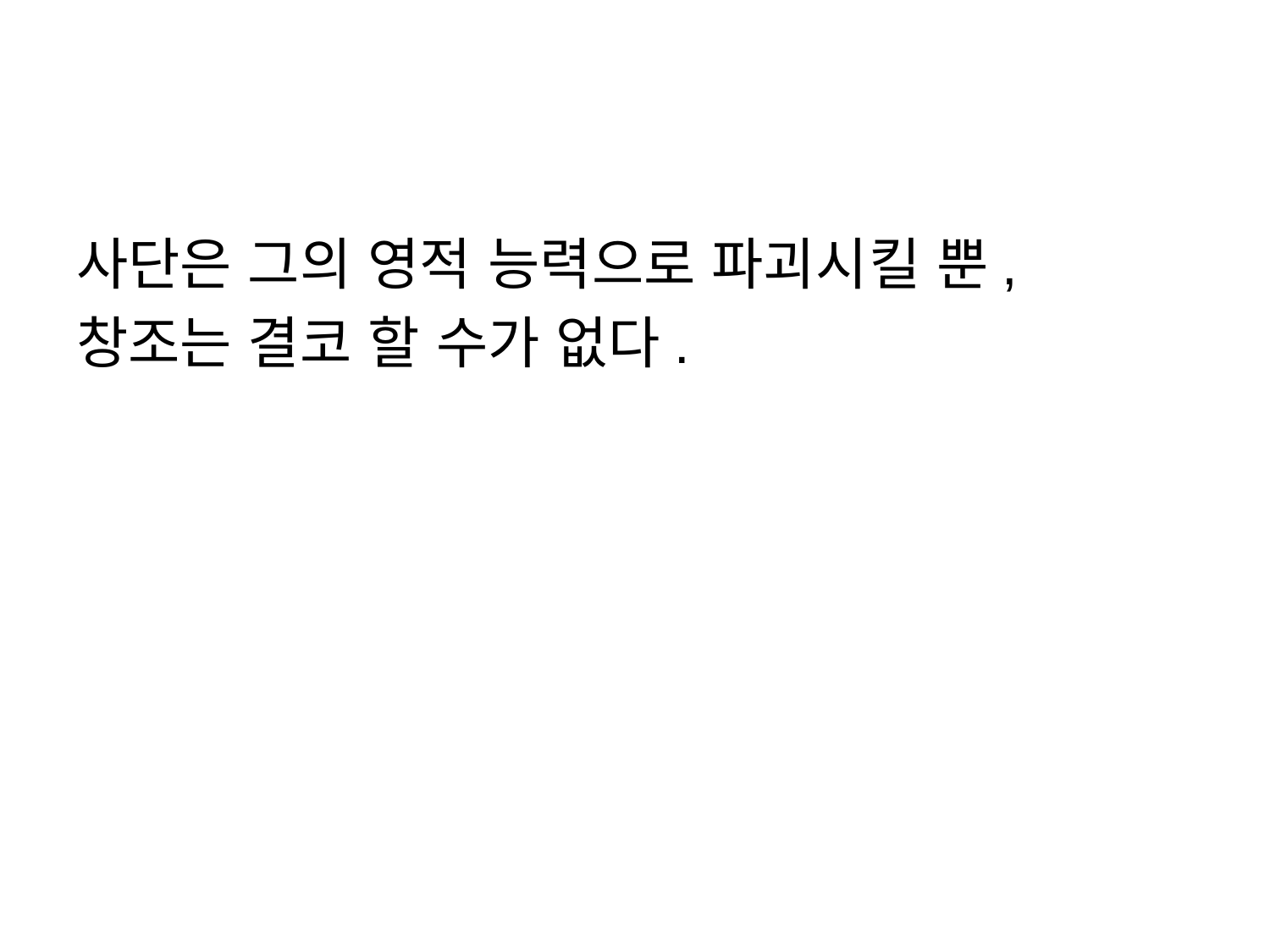

#
사단은 그의 영적 능력으로 파괴시킬 뿐,
창조는 결코 할 수가 없다.